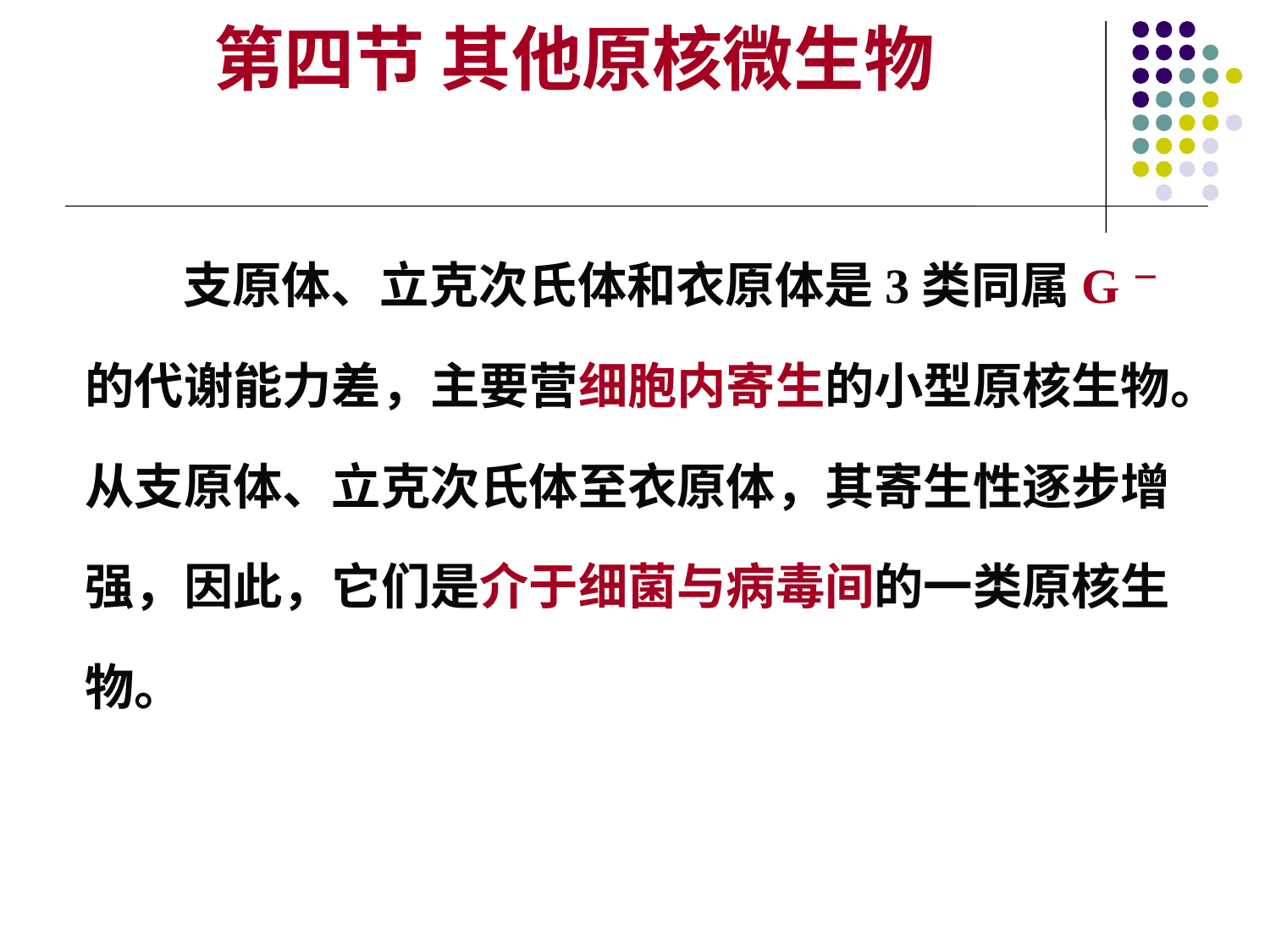

第四节 其他原核微生物
       支原体、立克次氏体和衣原体是3类同属G－的代谢能力差，主要营细胞内寄生的小型原核生物。从支原体、立克次氏体至衣原体，其寄生性逐步增强，因此，它们是介于细菌与病毒间的一类原核生物。